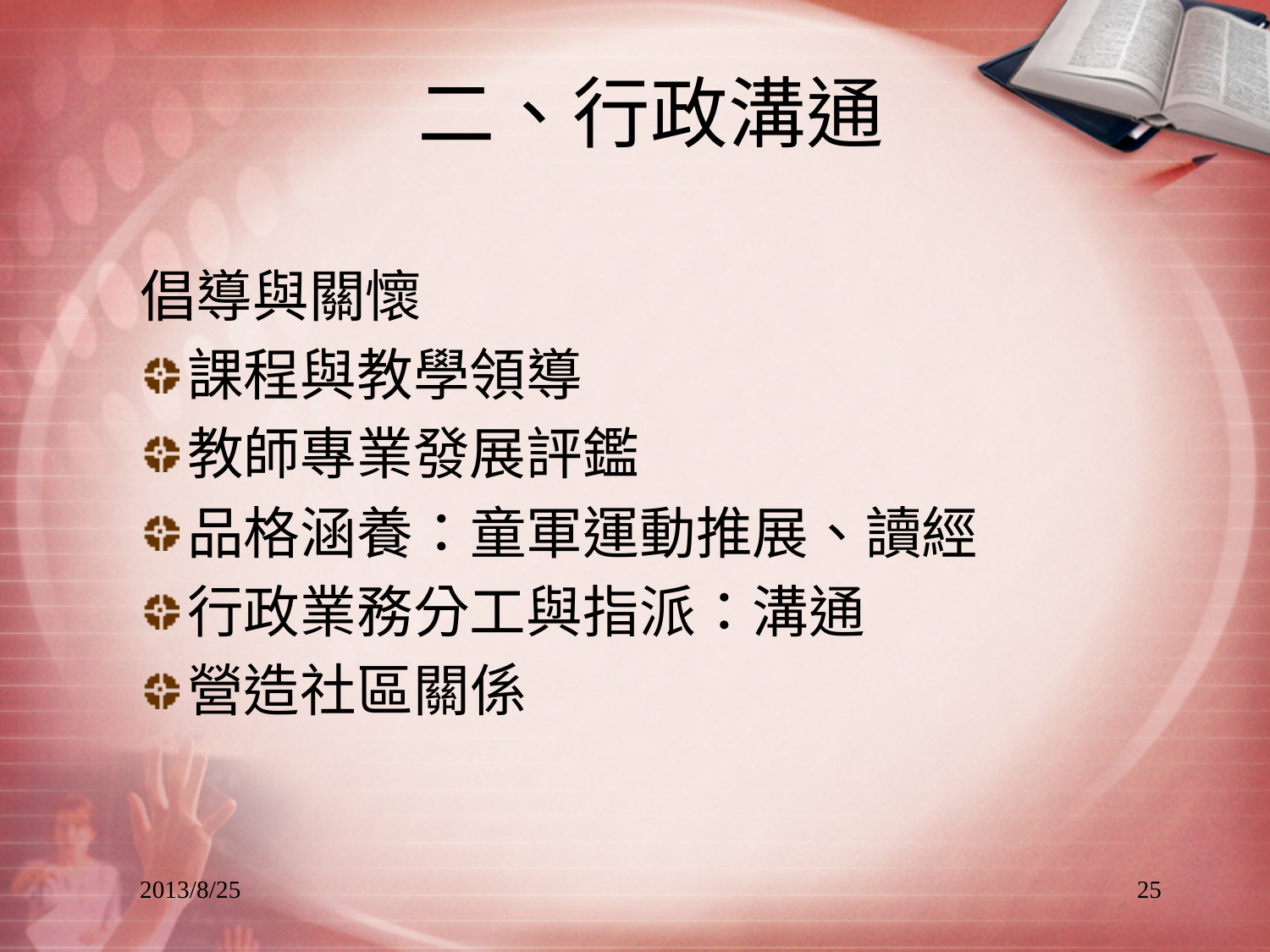

# 二、行政溝通
倡導與關懷
課程與教學領導
教師專業發展評鑑
品格涵養：童軍運動推展、讀經
行政業務分工與指派：溝通
營造社區關係

2013/8/25
25